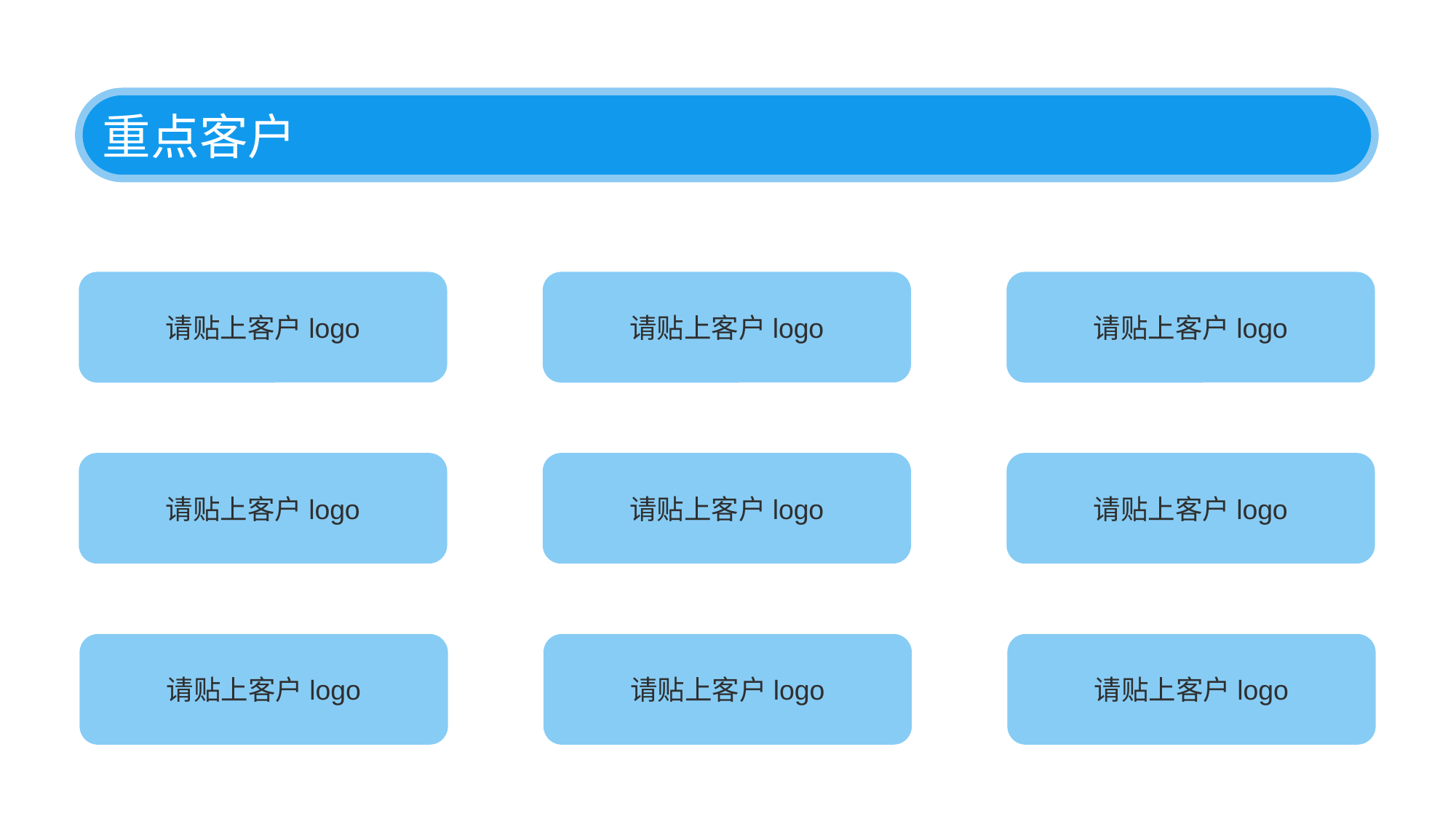

重点客户
请贴上客户logo
请贴上客户logo
请贴上客户logo
请贴上客户logo
请贴上客户logo
请贴上客户logo
请贴上客户logo
请贴上客户logo
请贴上客户logo